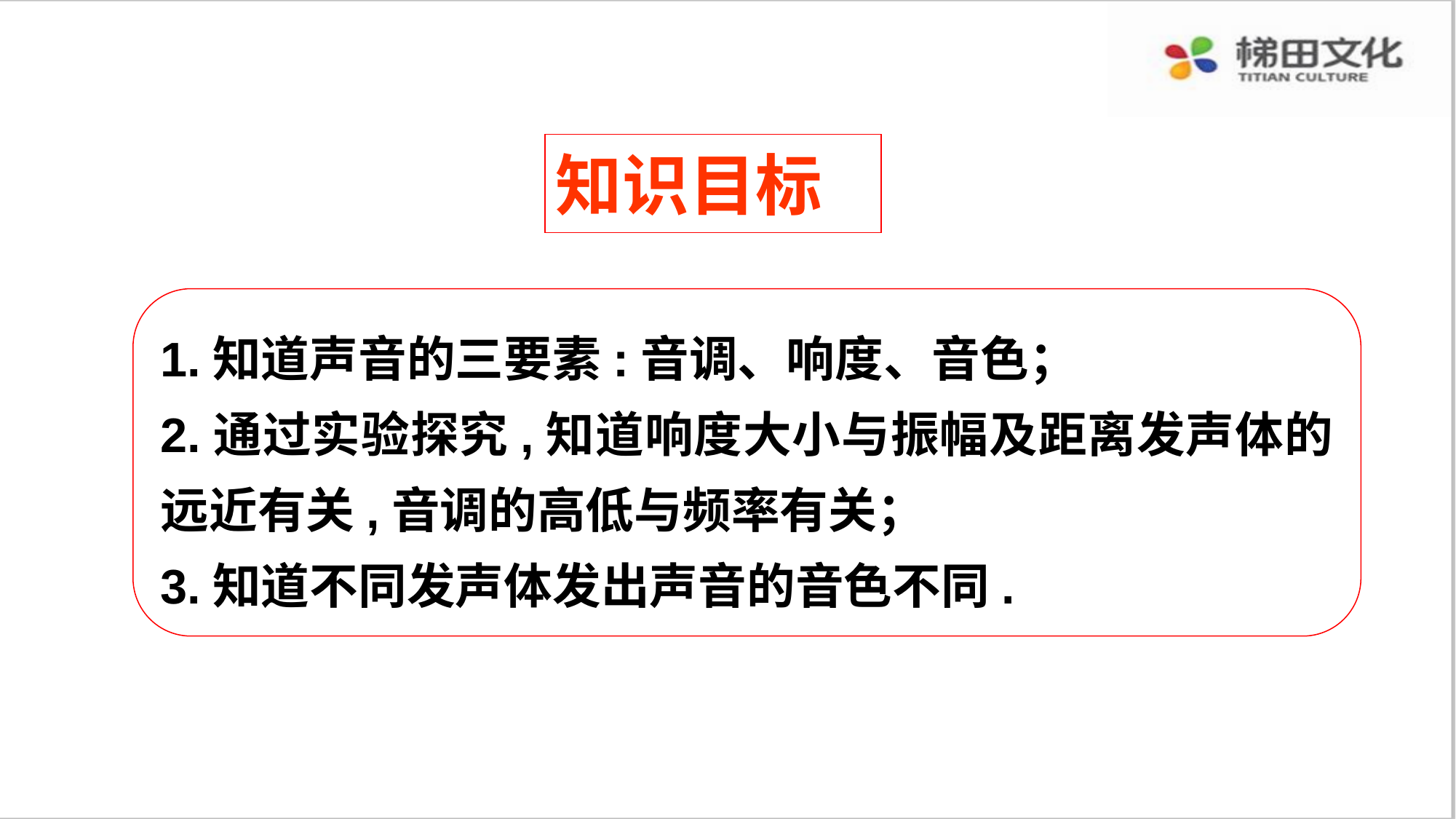

# 知识目标
1.知道声音的三要素:音调、响度、音色；
2.通过实验探究,知道响度大小与振幅及距离发声体的远近有关,音调的高低与频率有关；
3.知道不同发声体发出声音的音色不同.